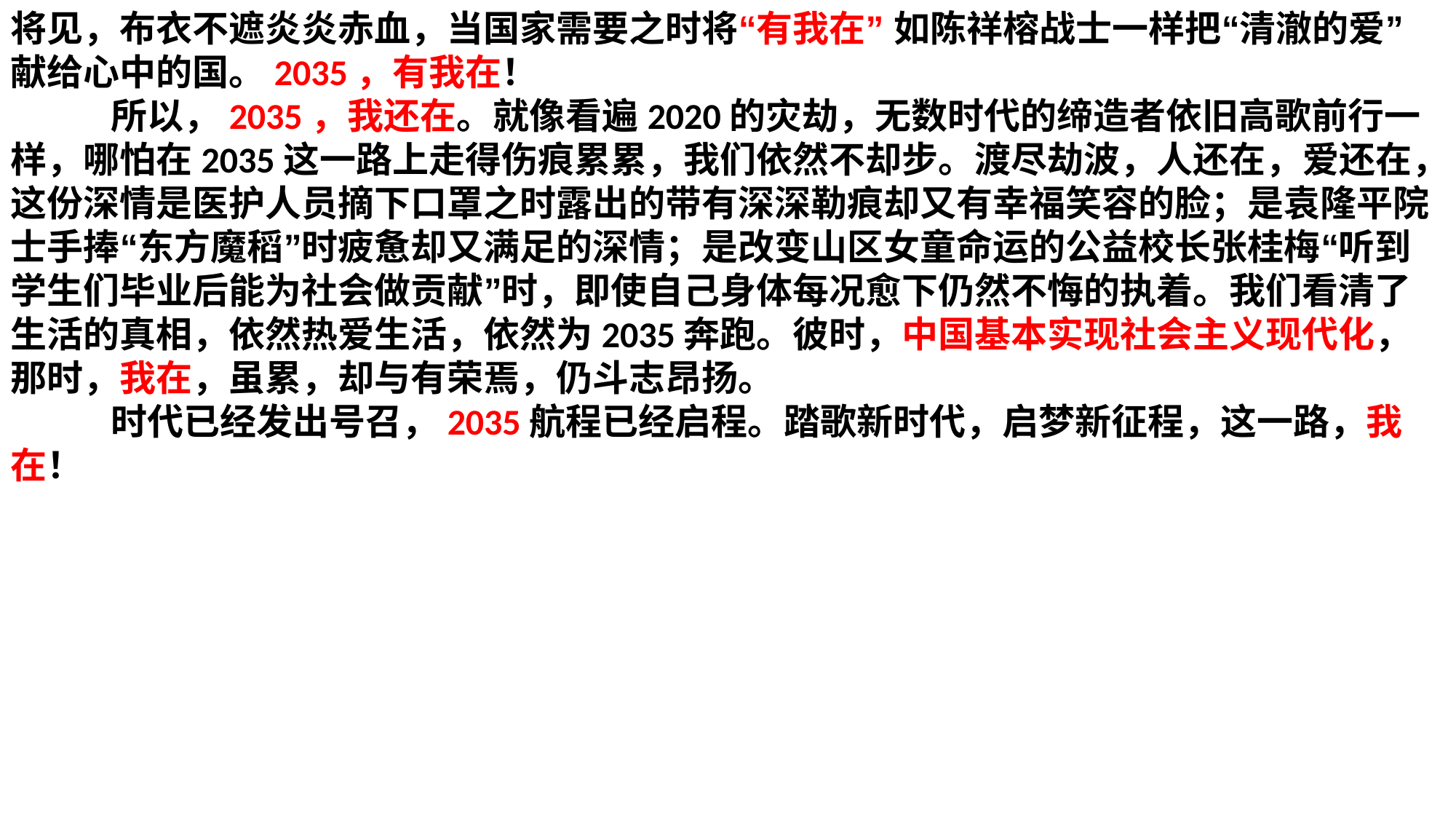

将见，布衣不遮炎炎赤血，当国家需要之时将“有我在” 如陈祥榕战士一样把“清澈的爱”献给心中的国。2035，有我在！
         所以，2035，我还在。就像看遍2020的灾劫，无数时代的缔造者依旧高歌前行一样，哪怕在2035这一路上走得伤痕累累，我们依然不却步。渡尽劫波，人还在，爱还在，这份深情是医护人员摘下口罩之时露出的带有深深勒痕却又有幸福笑容的脸；是袁隆平院士手捧“东方魔稻”时疲惫却又满足的深情；是改变山区女童命运的公益校长张桂梅“听到学生们毕业后能为社会做贡献”时，即使自己身体每况愈下仍然不悔的执着。我们看清了生活的真相，依然热爱生活，依然为2035奔跑。彼时，中国基本实现社会主义现代化，那时，我在，虽累，却与有荣焉，仍斗志昂扬。
         时代已经发出号召，2035航程已经启程。踏歌新时代，启梦新征程，这一路，我在！